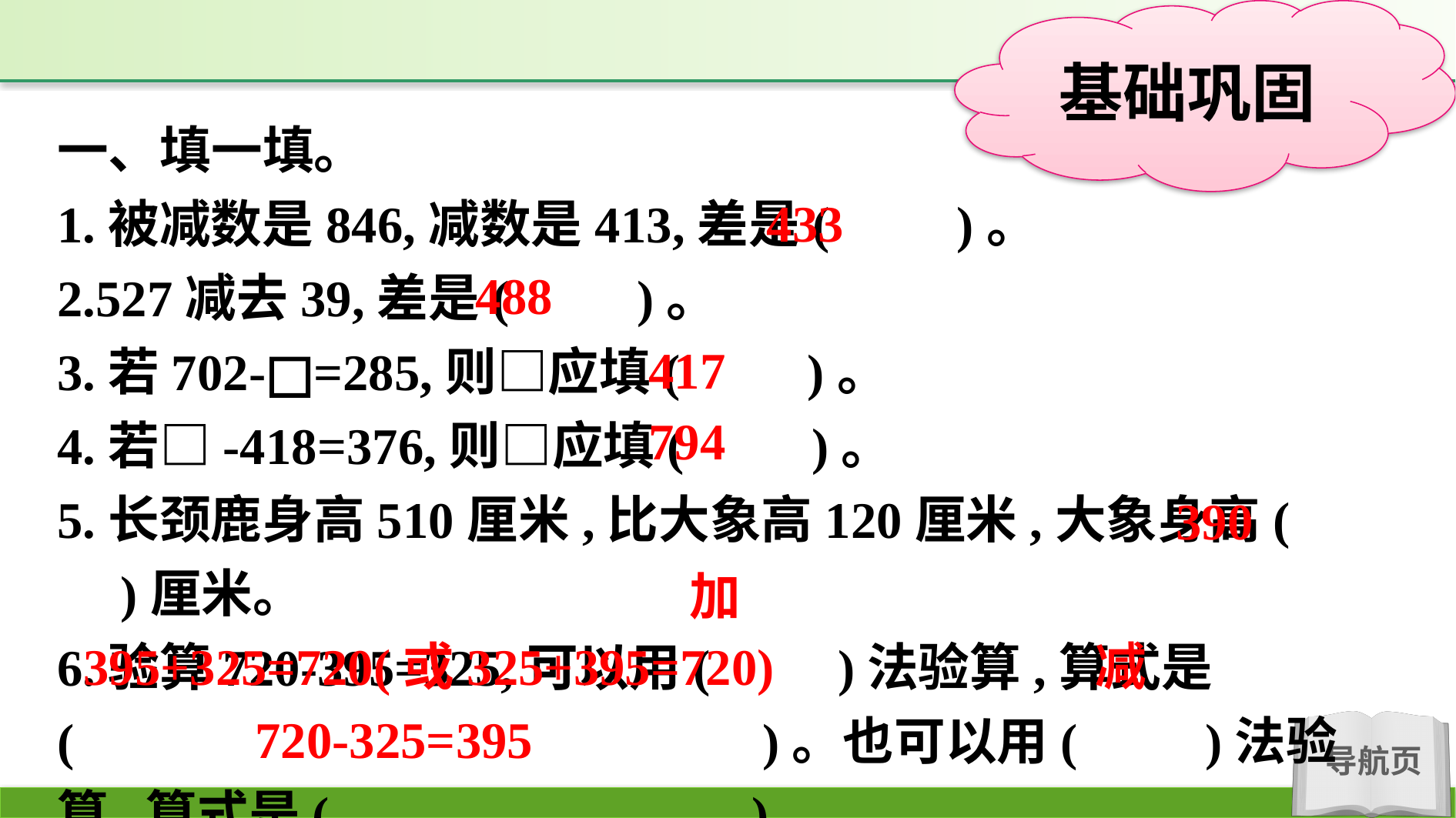

一、填一填。
1.被减数是846,减数是413,差是(　　)。
2.527减去39,差是(　　)。
3.若702-□=285,则□应填(　　)。
4.若□-418=376,则□应填(　　)。
5.长颈鹿身高510厘米,比大象高120厘米,大象身高(　　)厘米。
6.验算720-395=325,可以用(　　)法验算,算式是
(　　                                       　　)。也可以用(　　)法验算,算式是(　　            　　　)。
433
488
417
794
390
加
395+325=720(或325+395=720)
减
720-325=395